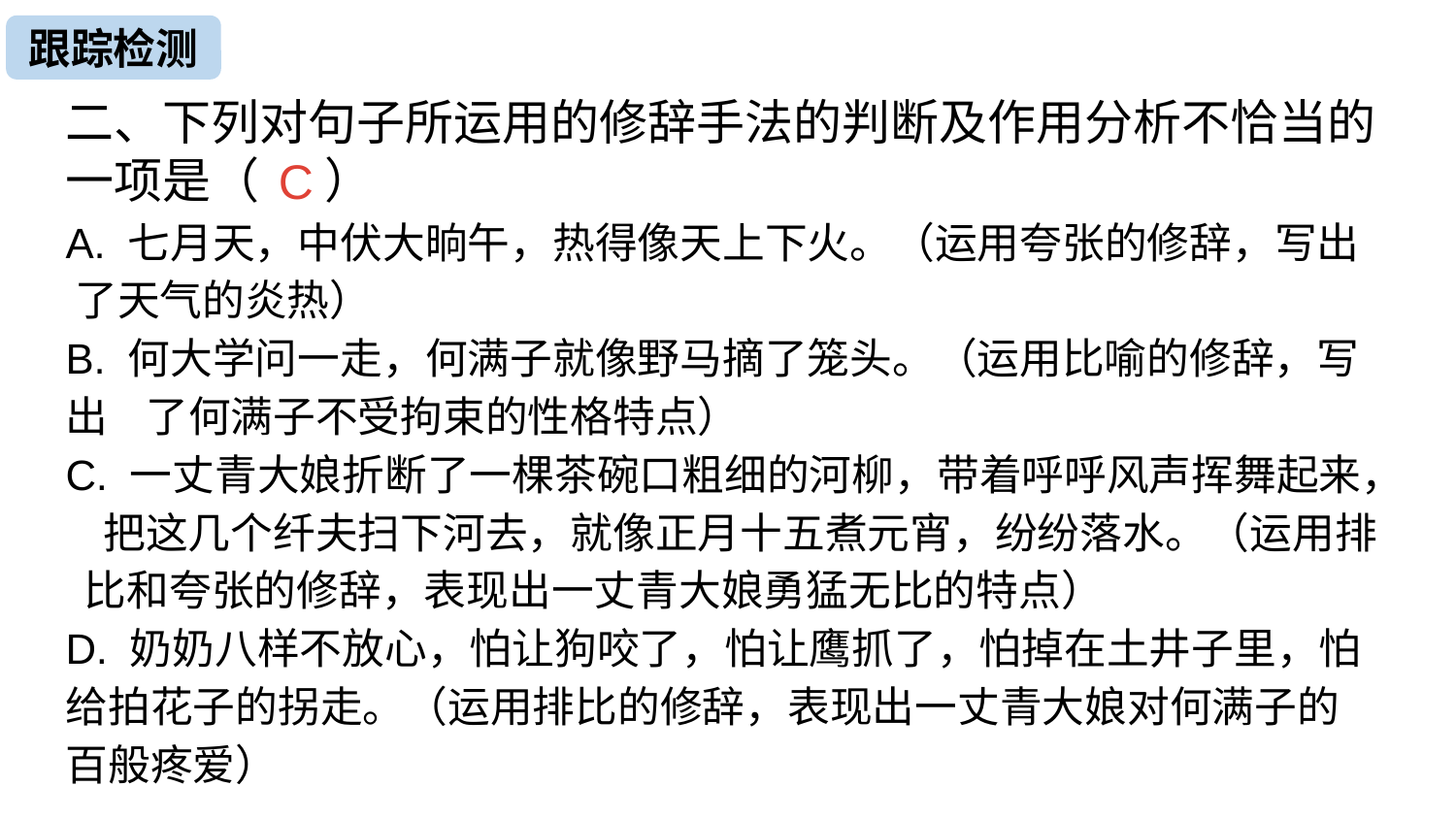

跟踪检测
二、下列对句子所运用的修辞手法的判断及作用分析不恰当的一项是（      ）
A. 七月天，中伏大晌午，热得像天上下火。（运用夸张的修辞，写出     了天气的炎热）
B. 何大学问一走，何满子就像野马摘了笼头。（运用比喻的修辞，写出    了何满子不受拘束的性格特点）
C. 一丈青大娘折断了一棵茶碗口粗细的河柳，带着呼呼风声挥舞起来，    把这几个纤夫扫下河去，就像正月十五煮元宵，纷纷落水。（运用排    比和夸张的修辞，表现出一丈青大娘勇猛无比的特点）
D. 奶奶八样不放心，怕让狗咬了，怕让鹰抓了，怕掉在土井子里，怕    给拍花子的拐走。（运用排比的修辞，表现出一丈青大娘对何满子的    百般疼爱）
C